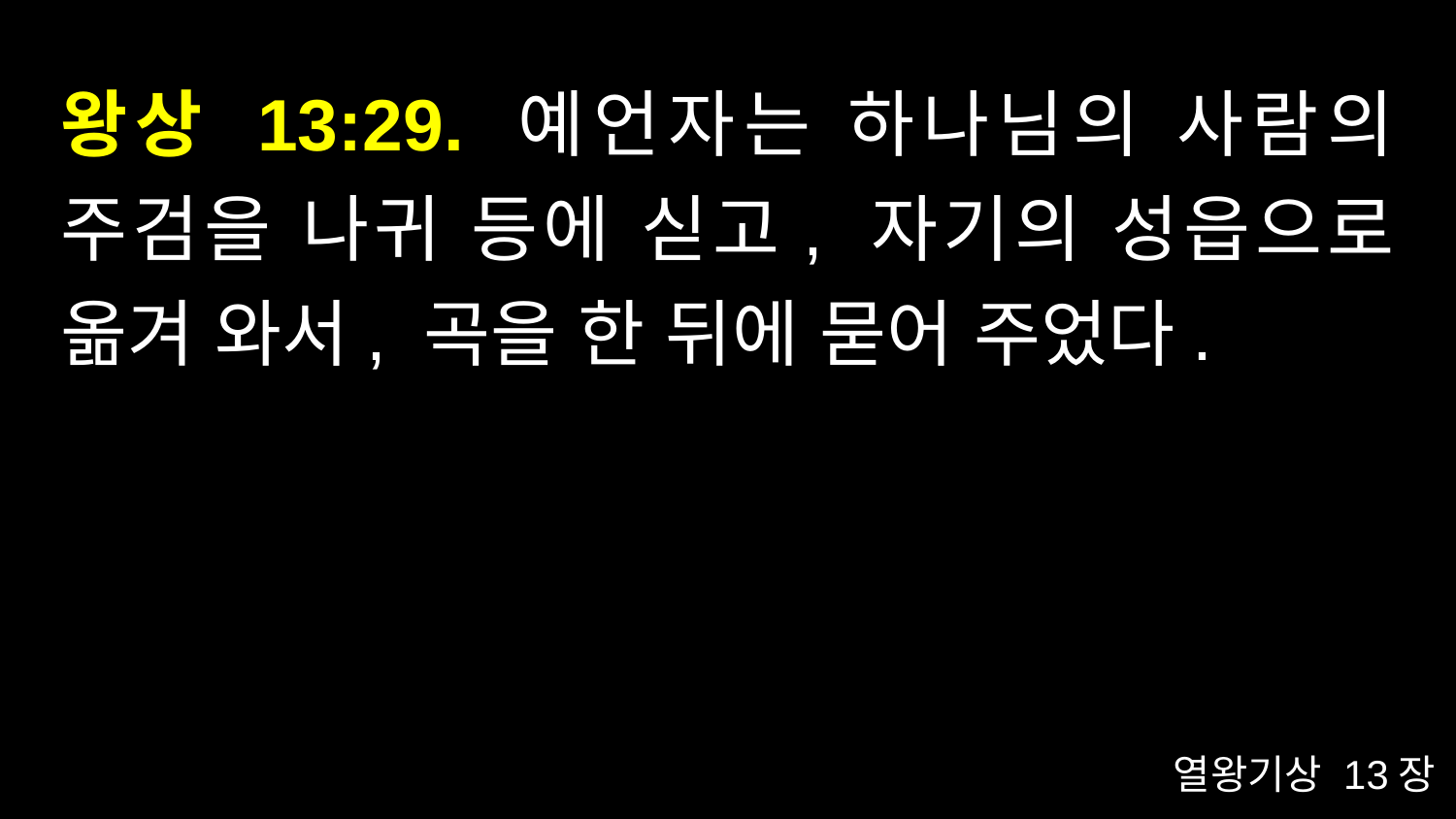

# 왕상 13:29. 예언자는 하나님의 사람의 주검을 나귀 등에 싣고, 자기의 성읍으로 옮겨 와서, 곡을 한 뒤에 묻어 주었다.
열왕기상 13장